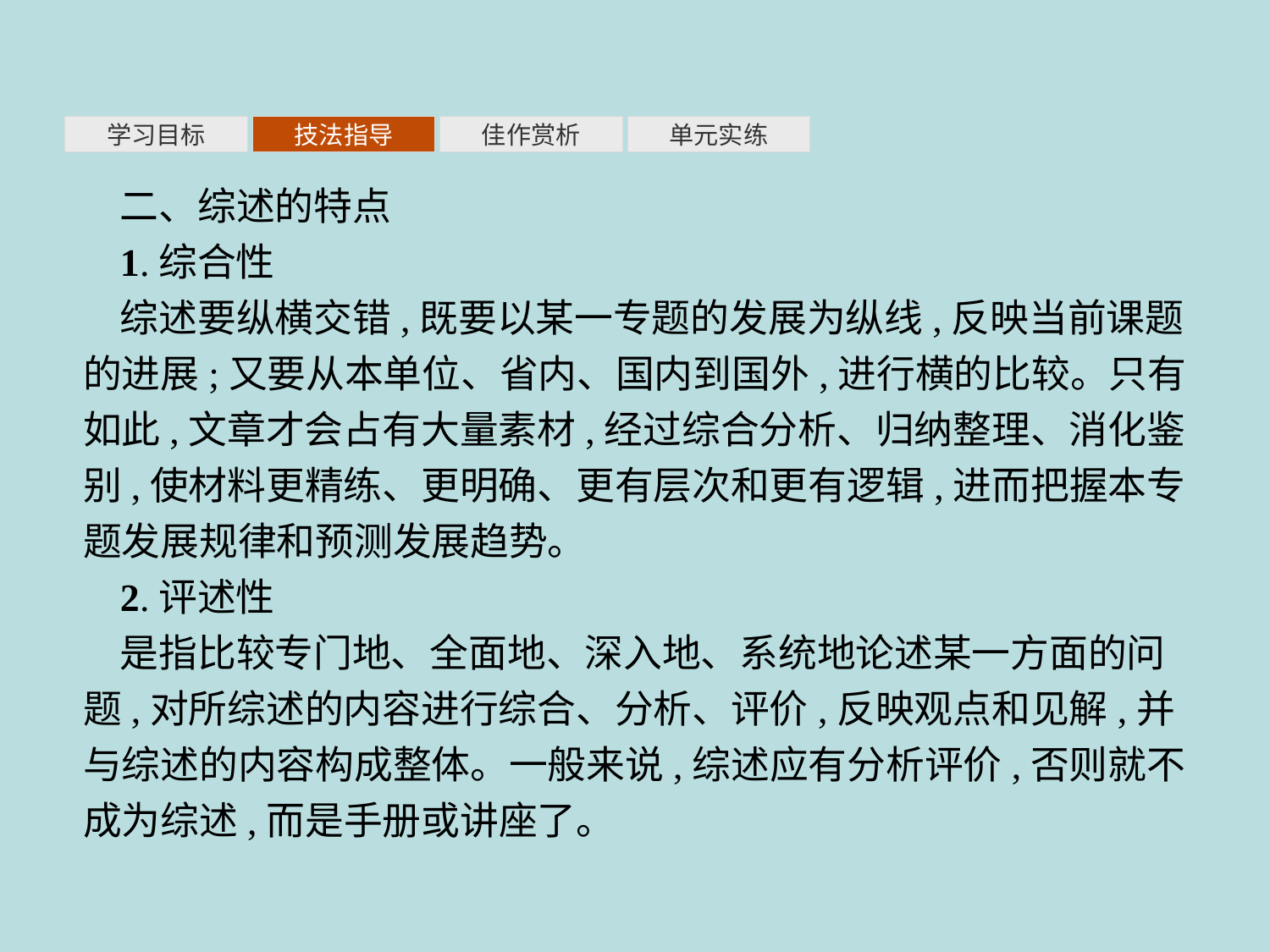

单元实练
学习目标
技法指导
佳作赏析
二、综述的特点
1.综合性
综述要纵横交错,既要以某一专题的发展为纵线,反映当前课题的进展;又要从本单位、省内、国内到国外,进行横的比较。只有如此,文章才会占有大量素材,经过综合分析、归纳整理、消化鉴别,使材料更精练、更明确、更有层次和更有逻辑,进而把握本专题发展规律和预测发展趋势。
2.评述性
是指比较专门地、全面地、深入地、系统地论述某一方面的问题,对所综述的内容进行综合、分析、评价,反映观点和见解,并与综述的内容构成整体。一般来说,综述应有分析评价,否则就不成为综述,而是手册或讲座了。